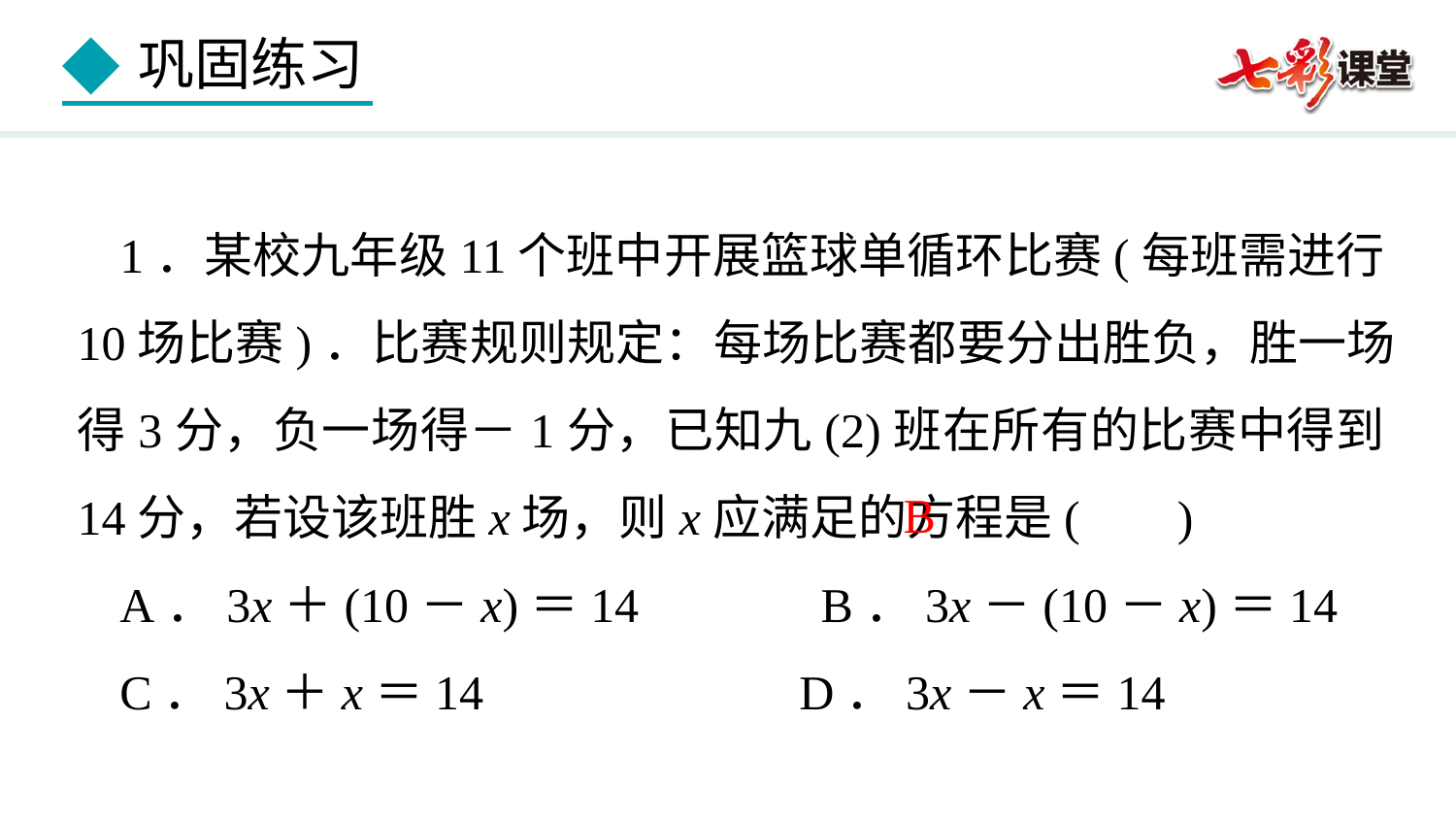

1．某校九年级11个班中开展篮球单循环比赛(每班需进行10场比赛)．比赛规则规定：每场比赛都要分出胜负，胜一场得3分，负一场得－1分，已知九(2)班在所有的比赛中得到14分，若设该班胜x场，则x应满足的方程是(        )
A．3x＋(10－x)＝14               B．3x－(10－x)＝14
C．3x＋x＝14                          D．3x－x＝14
B